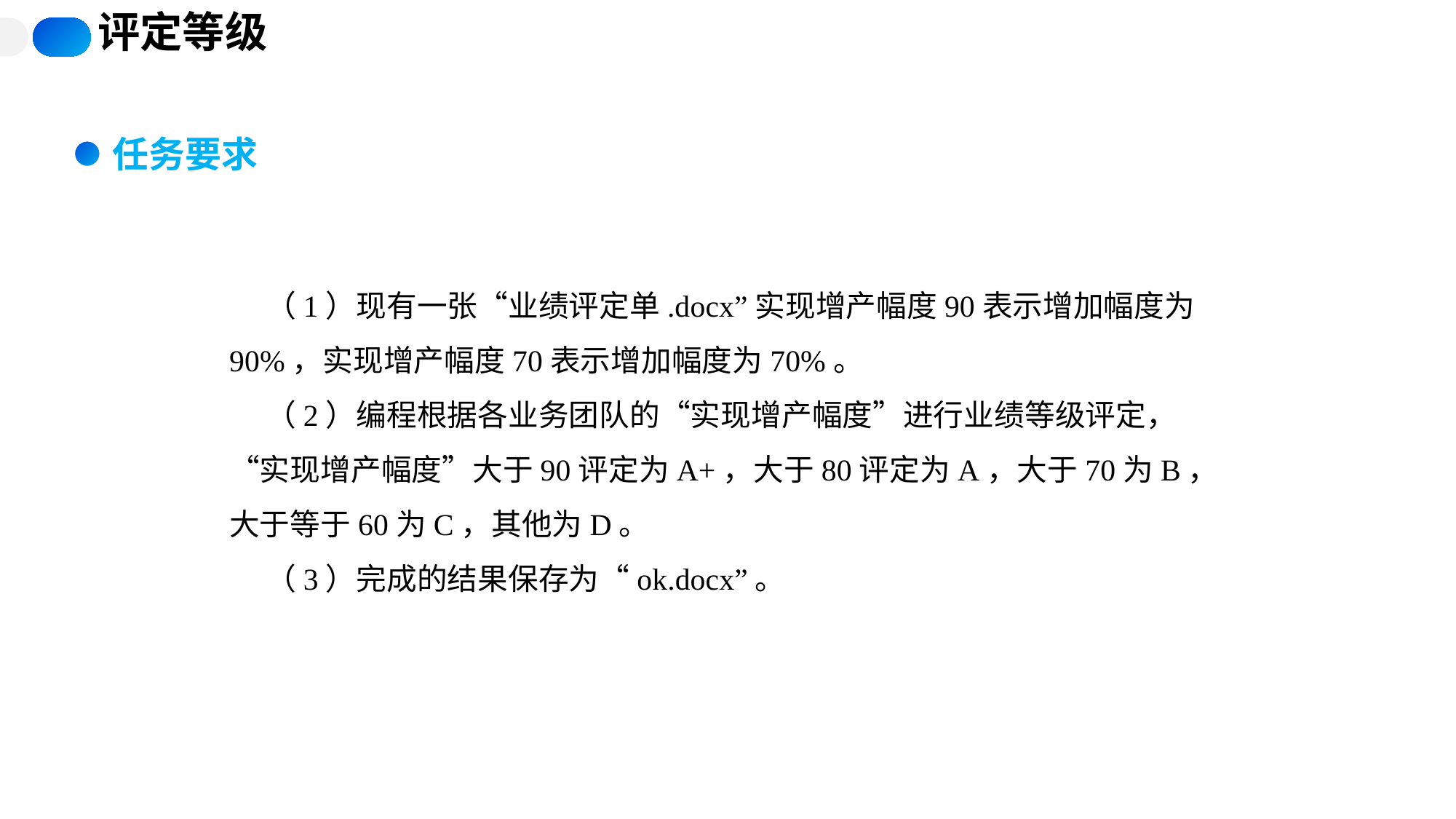

评定等级
任务要求

（1）现有一张“业绩评定单.docx”实现增产幅度90表示增加幅度为90%，实现增产幅度70表示增加幅度为70%。
（2）编程根据各业务团队的“实现增产幅度”进行业绩等级评定，“实现增产幅度”大于90评定为A+，大于80评定为A，大于70为B，大于等于60为C，其他为D。
（3）完成的结果保存为“ok.docx”。